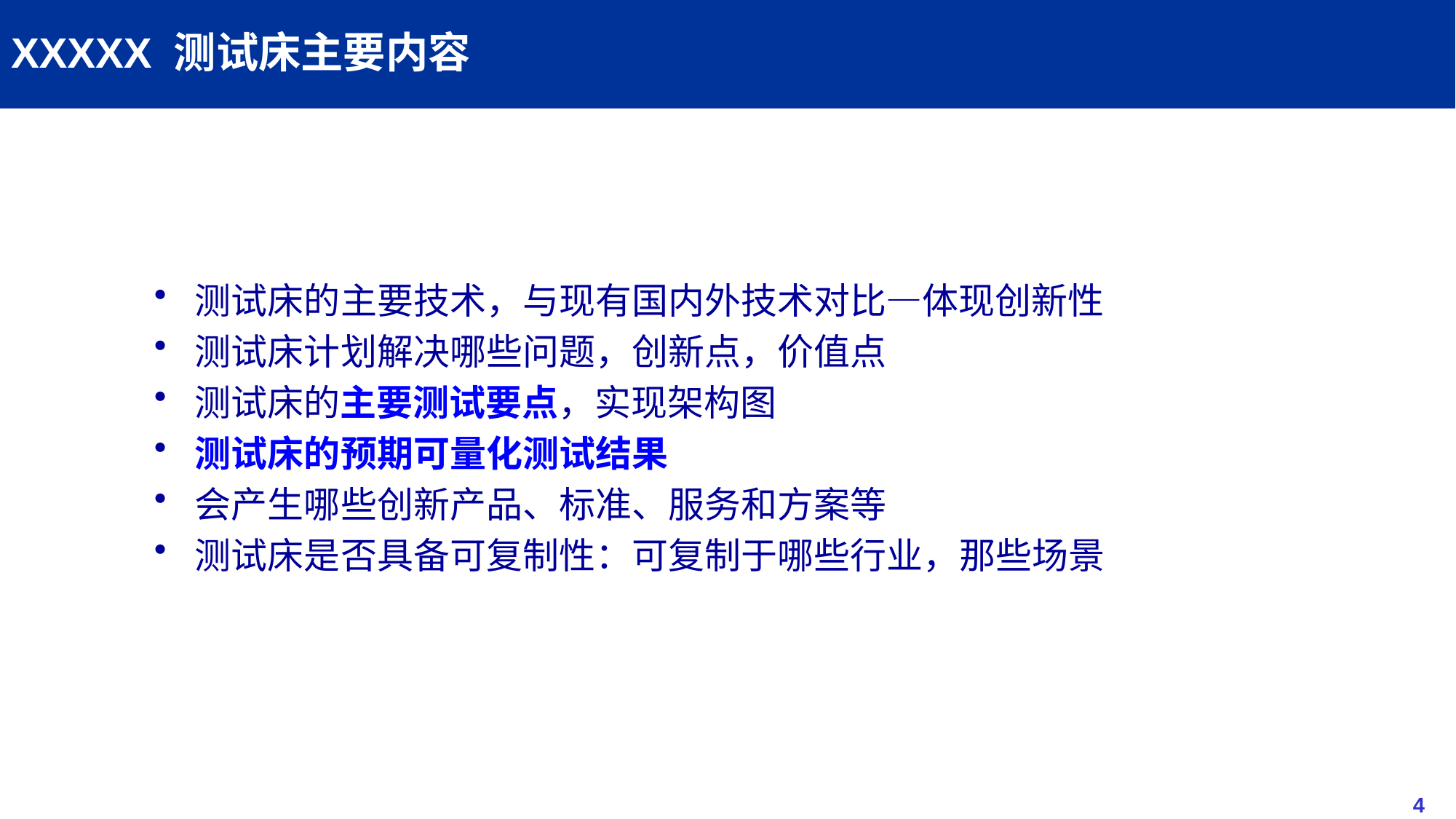

# XXXXX 测试床主要内容
测试床的主要技术，与现有国内外技术对比—体现创新性
测试床计划解决哪些问题，创新点，价值点
测试床的主要测试要点，实现架构图
测试床的预期可量化测试结果
会产生哪些创新产品、标准、服务和方案等
测试床是否具备可复制性：可复制于哪些行业，那些场景